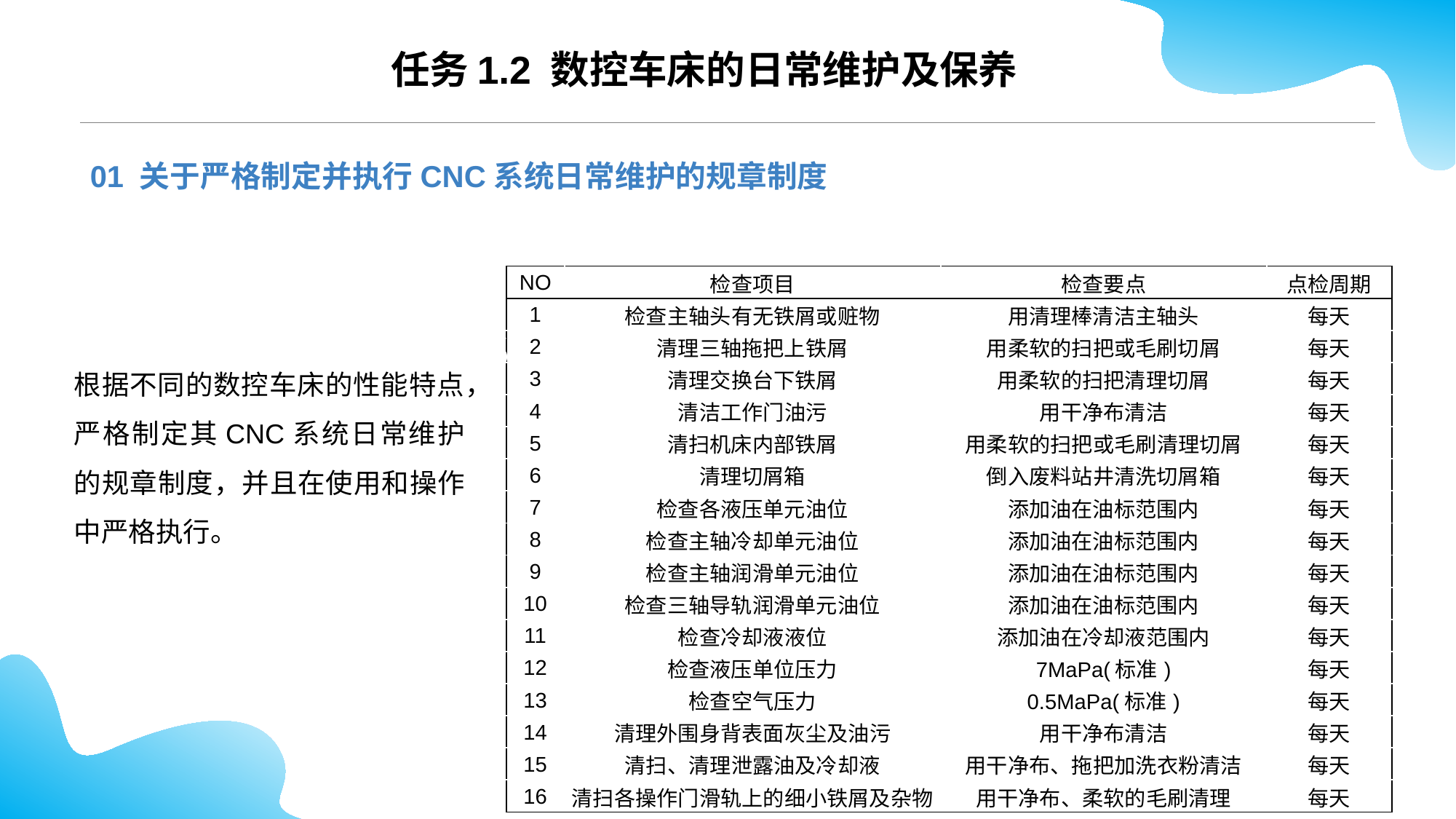

CONTENTS
任务1.2 数控车床的日常维护及保养
01 关于严格制定并执行CNC系统日常维护的规章制度
| NO | 检查项目 | 检查要点 | 点检周期 |
| --- | --- | --- | --- |
| 1 | 检查主轴头有无铁屑或赃物 | 用清理棒清洁主轴头 | 每天 |
| 2 | 清理三轴拖把上铁屑 | 用柔软的扫把或毛刷切屑 | 每天 |
| 3 | 清理交换台下铁屑 | 用柔软的扫把清理切屑 | 每天 |
| 4 | 清洁工作门油污 | 用干净布清洁 | 每天 |
| 5 | 清扫机床内部铁屑 | 用柔软的扫把或毛刷清理切屑 | 每天 |
| 6 | 清理切屑箱 | 倒入废料站井清洗切屑箱 | 每天 |
| 7 | 检查各液压单元油位 | 添加油在油标范围内 | 每天 |
| 8 | 检查主轴冷却单元油位 | 添加油在油标范围内 | 每天 |
| 9 | 检查主轴润滑单元油位 | 添加油在油标范围内 | 每天 |
| 10 | 检查三轴导轨润滑单元油位 | 添加油在油标范围内 | 每天 |
| 11 | 检查冷却液液位 | 添加油在冷却液范围内 | 每天 |
| 12 | 检查液压单位压力 | 7MaPa(标准) | 每天 |
| 13 | 检查空气压力 | 0.5MaPa(标准) | 每天 |
| 14 | 清理外围身背表面灰尘及油污 | 用干净布清洁 | 每天 |
| 15 | 清扫、清理泄露油及冷却液 | 用干净布、拖把加洗衣粉清洁 | 每天 |
| 16 | 清扫各操作门滑轨上的细小铁屑及杂物 | 用干净布、柔软的毛刷清理 | 每天 |
根据不同的数控车床的性能特点，严格制定其CNC系统日常维护的规章制度，并且在使用和操作中严格执行。